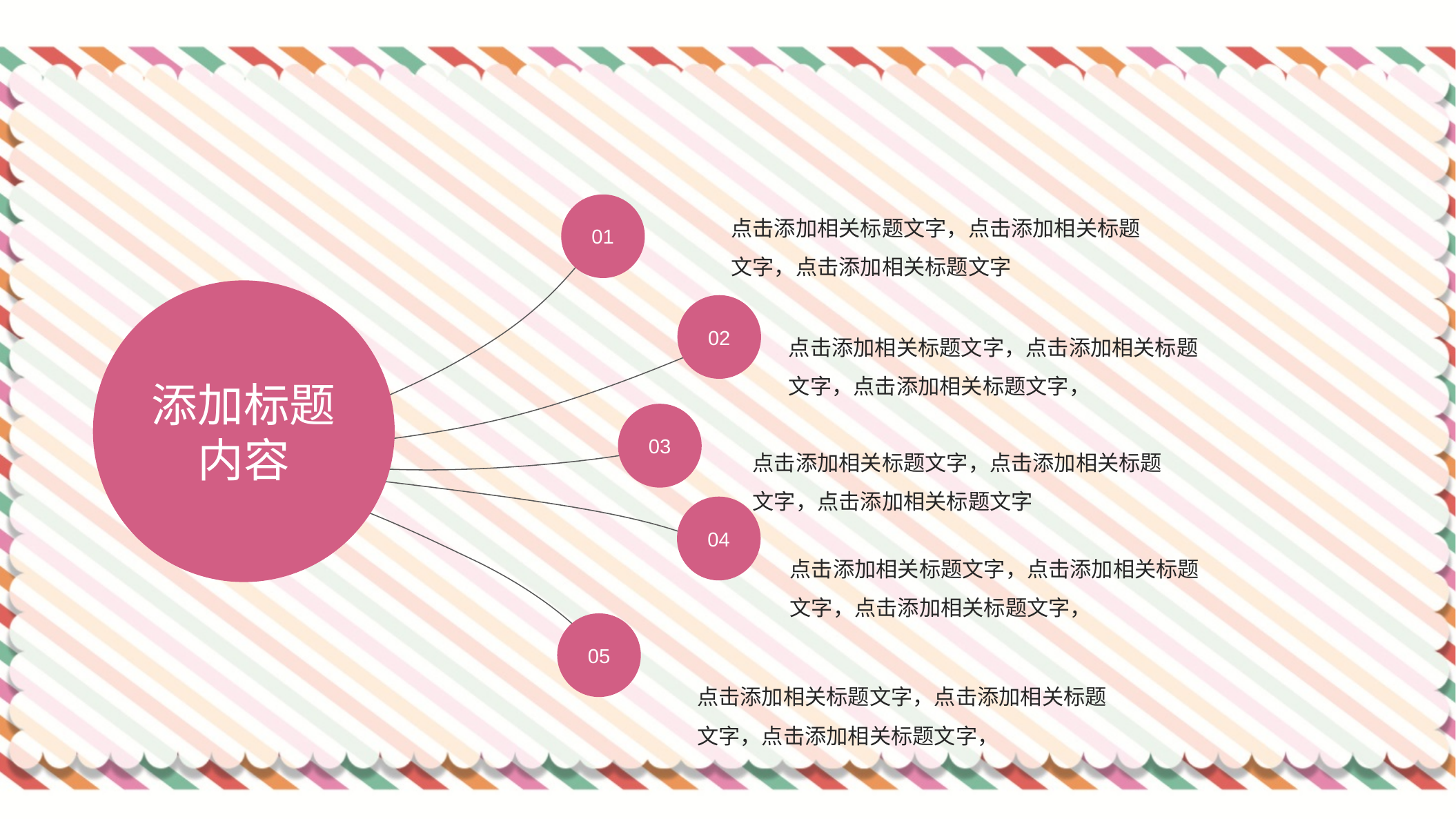

#
01
点击添加相关标题文字，点击添加相关标题文字，点击添加相关标题文字

添加标题内容
02
点击添加相关标题文字，点击添加相关标题文字，点击添加相关标题文字，
03
点击添加相关标题文字，点击添加相关标题文字，点击添加相关标题文字
04
点击添加相关标题文字，点击添加相关标题文字，点击添加相关标题文字，
05
点击添加相关标题文字，点击添加相关标题文字，点击添加相关标题文字，